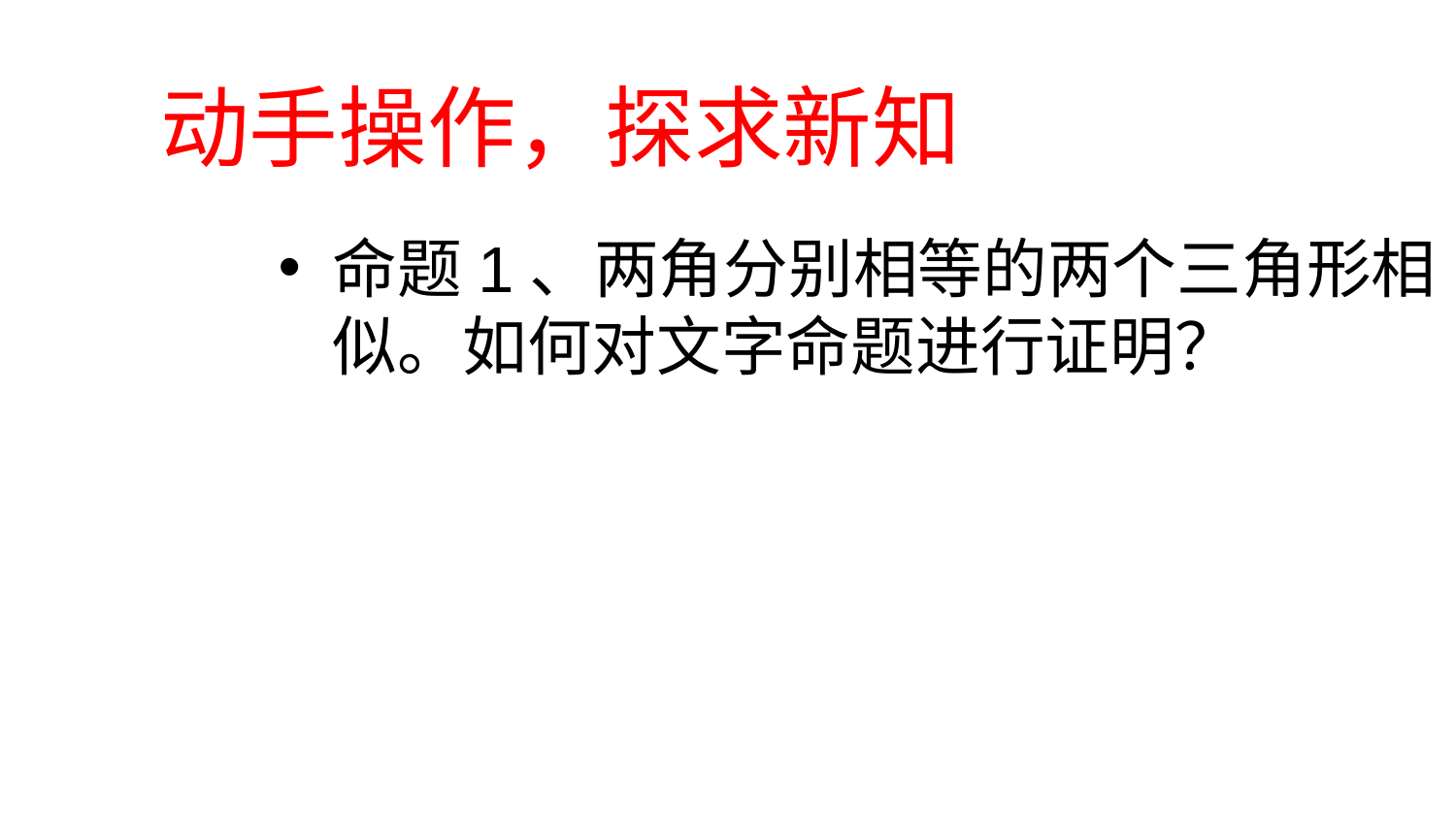

动手操作，探求新知
命题1、两角分别相等的两个三角形相似。如何对文字命题进行证明？